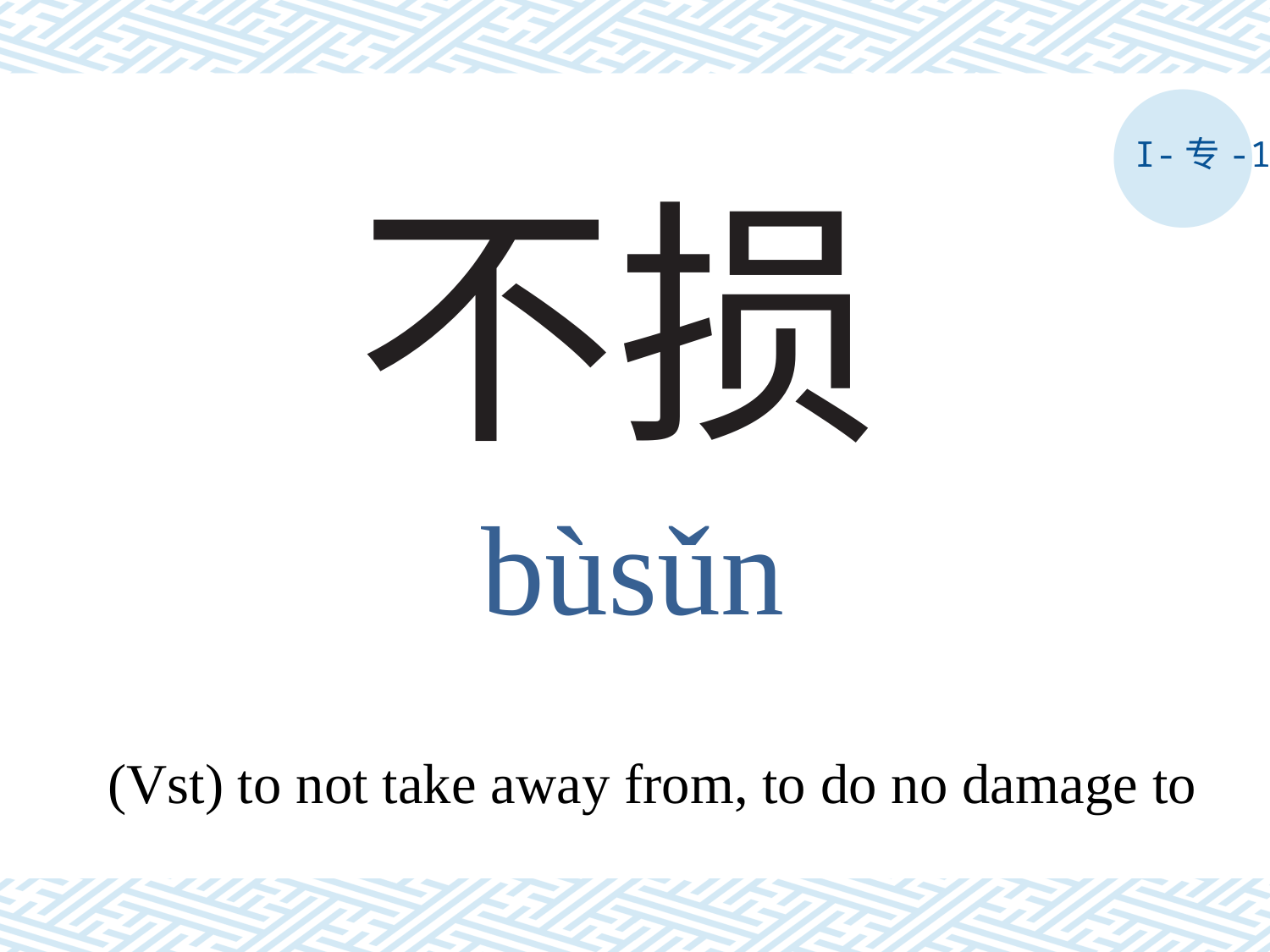

I-专-1

# 不损
bùsǔn
(Vst) to not take away from, to do no damage to